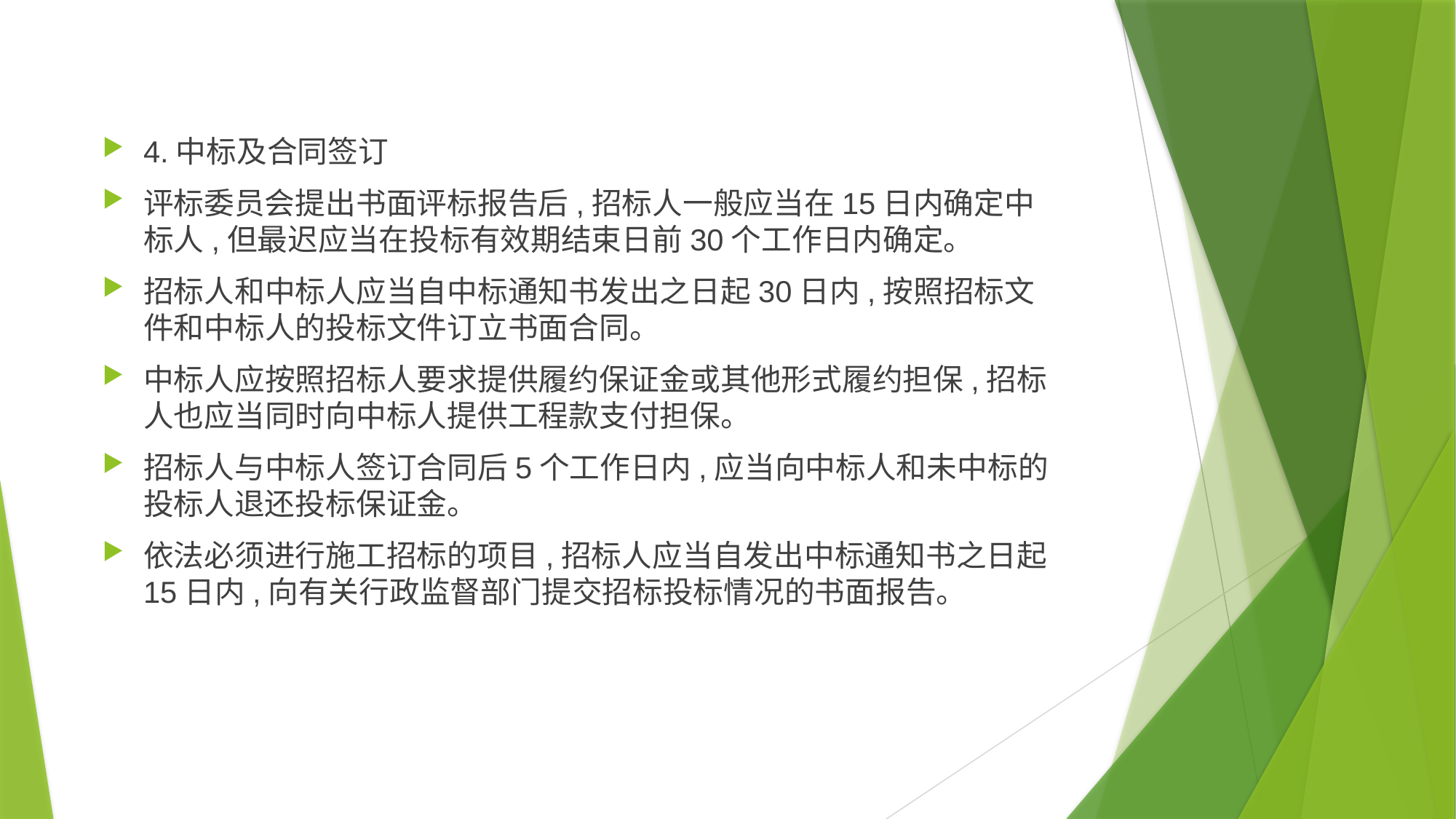

4.中标及合同签订
评标委员会提出书面评标报告后,招标人一般应当在15日内确定中标人,但最迟应当在投标有效期结束日前30个工作日内确定。
招标人和中标人应当自中标通知书发出之日起30日内,按照招标文件和中标人的投标文件订立书面合同。
中标人应按照招标人要求提供履约保证金或其他形式履约担保,招标人也应当同时向中标人提供工程款支付担保。
招标人与中标人签订合同后5个工作日内,应当向中标人和未中标的投标人退还投标保证金。
依法必须进行施工招标的项目,招标人应当自发出中标通知书之日起15日内,向有关行政监督部门提交招标投标情况的书面报告。